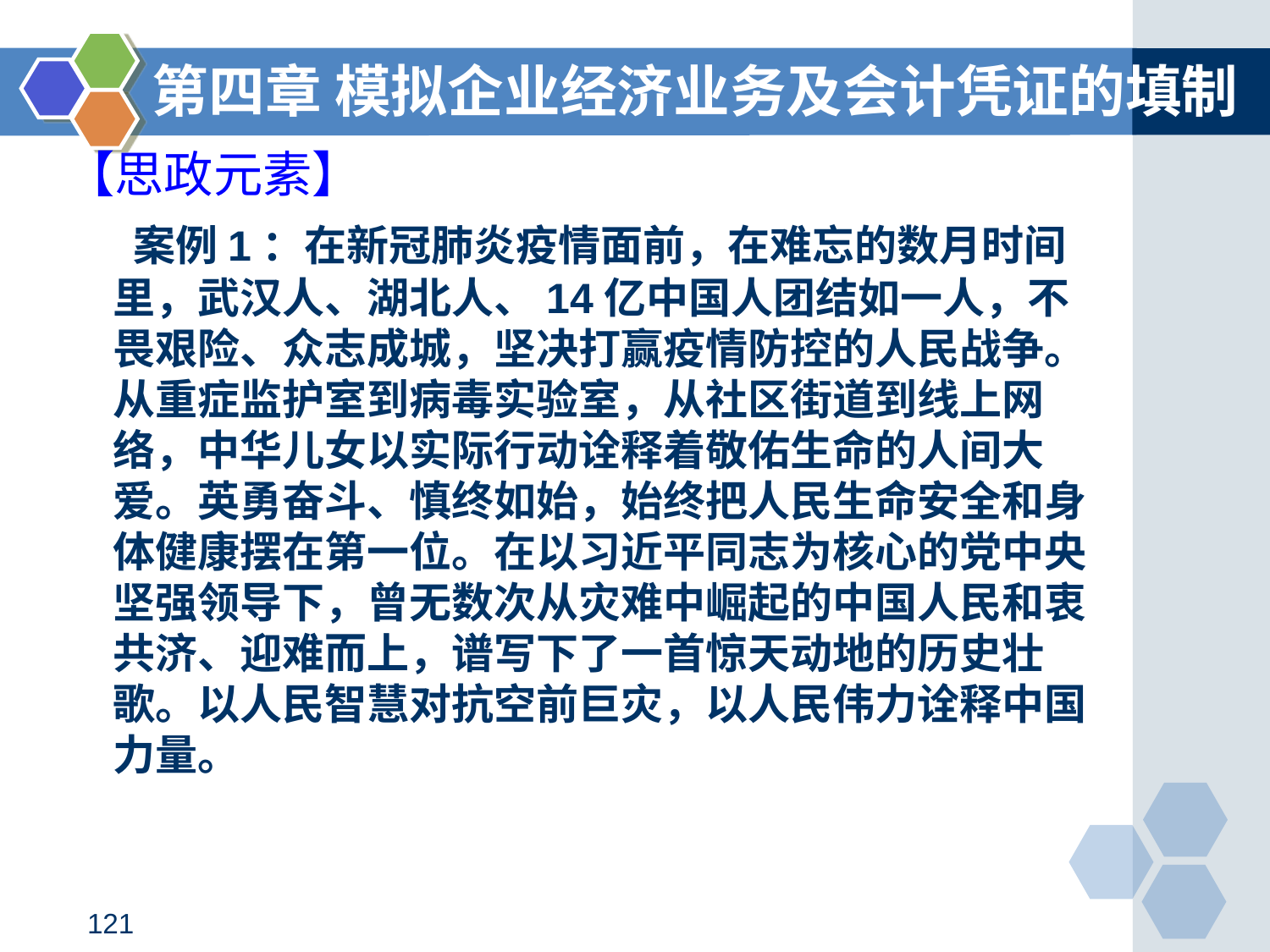

第四章 模拟企业经济业务及会计凭证的填制
【思政元素】
     案例1：在新冠肺炎疫情面前，在难忘的数月时间里，武汉人、湖北人、14亿中国人团结如一人，不畏艰险、众志成城，坚决打赢疫情防控的人民战争。从重症监护室到病毒实验室，从社区街道到线上网络，中华儿女以实际行动诠释着敬佑生命的人间大爱。英勇奋斗、慎终如始，始终把人民生命安全和身体健康摆在第一位。在以习近平同志为核心的党中央坚强领导下，曾无数次从灾难中崛起的中国人民和衷共济、迎难而上，谱写下了一首惊天动地的历史壮歌。以人民智慧对抗空前巨灾，以人民伟力诠释中国力量。